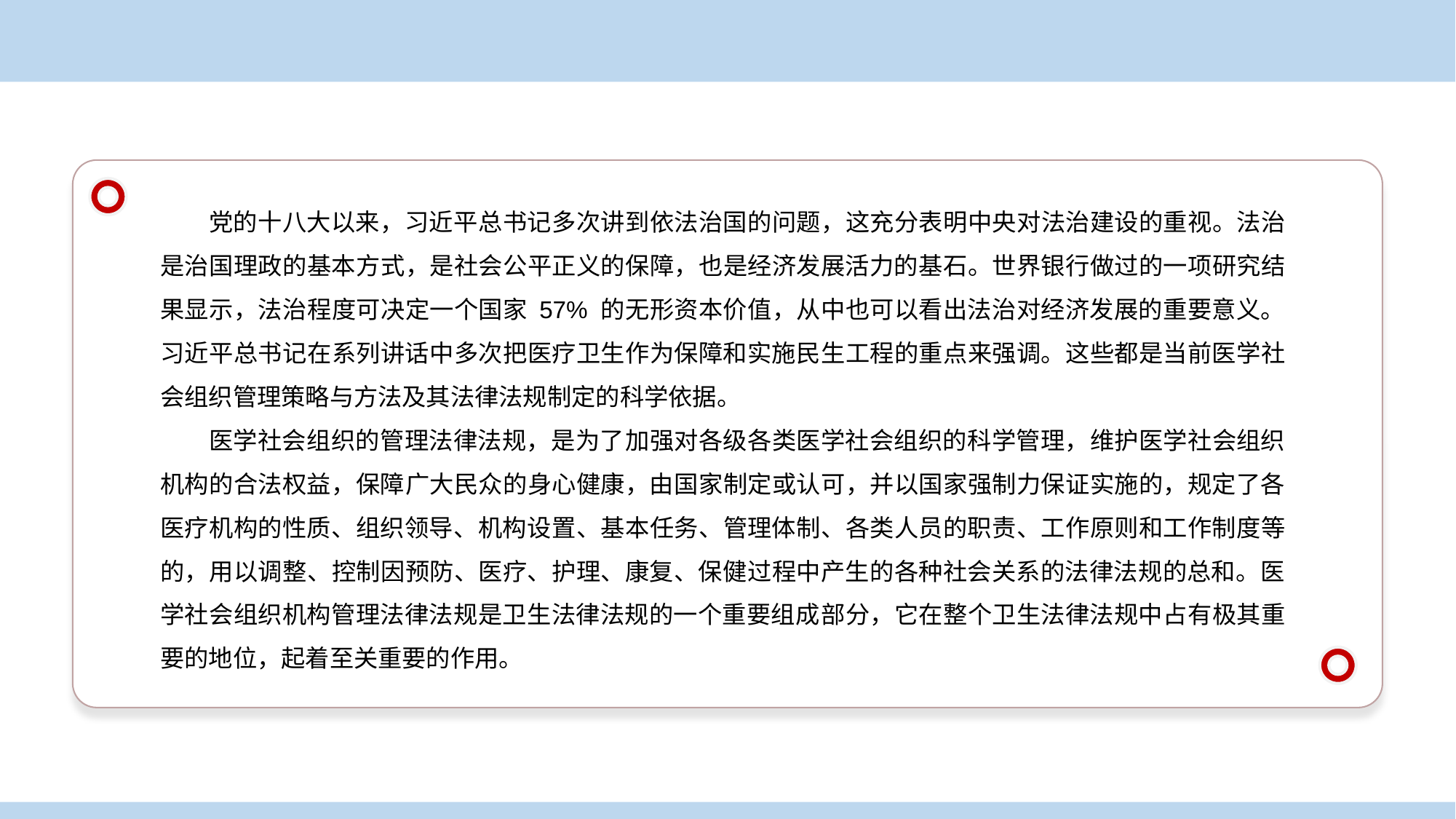

党的十八大以来，习近平总书记多次讲到依法治国的问题，这充分表明中央对法治建设的重视。法治是治国理政的基本方式，是社会公平正义的保障，也是经济发展活力的基石。世界银行做过的一项研究结果显示，法治程度可决定一个国家 57% 的无形资本价值，从中也可以看出法治对经济发展的重要意义。习近平总书记在系列讲话中多次把医疗卫生作为保障和实施民生工程的重点来强调。这些都是当前医学社会组织管理策略与方法及其法律法规制定的科学依据。
医学社会组织的管理法律法规，是为了加强对各级各类医学社会组织的科学管理，维护医学社会组织机构的合法权益，保障广大民众的身心健康，由国家制定或认可，并以国家强制力保证实施的，规定了各医疗机构的性质、组织领导、机构设置、基本任务、管理体制、各类人员的职责、工作原则和工作制度等的，用以调整、控制因预防、医疗、护理、康复、保健过程中产生的各种社会关系的法律法规的总和。医学社会组织机构管理法律法规是卫生法律法规的一个重要组成部分，它在整个卫生法律法规中占有极其重要的地位，起着至关重要的作用。